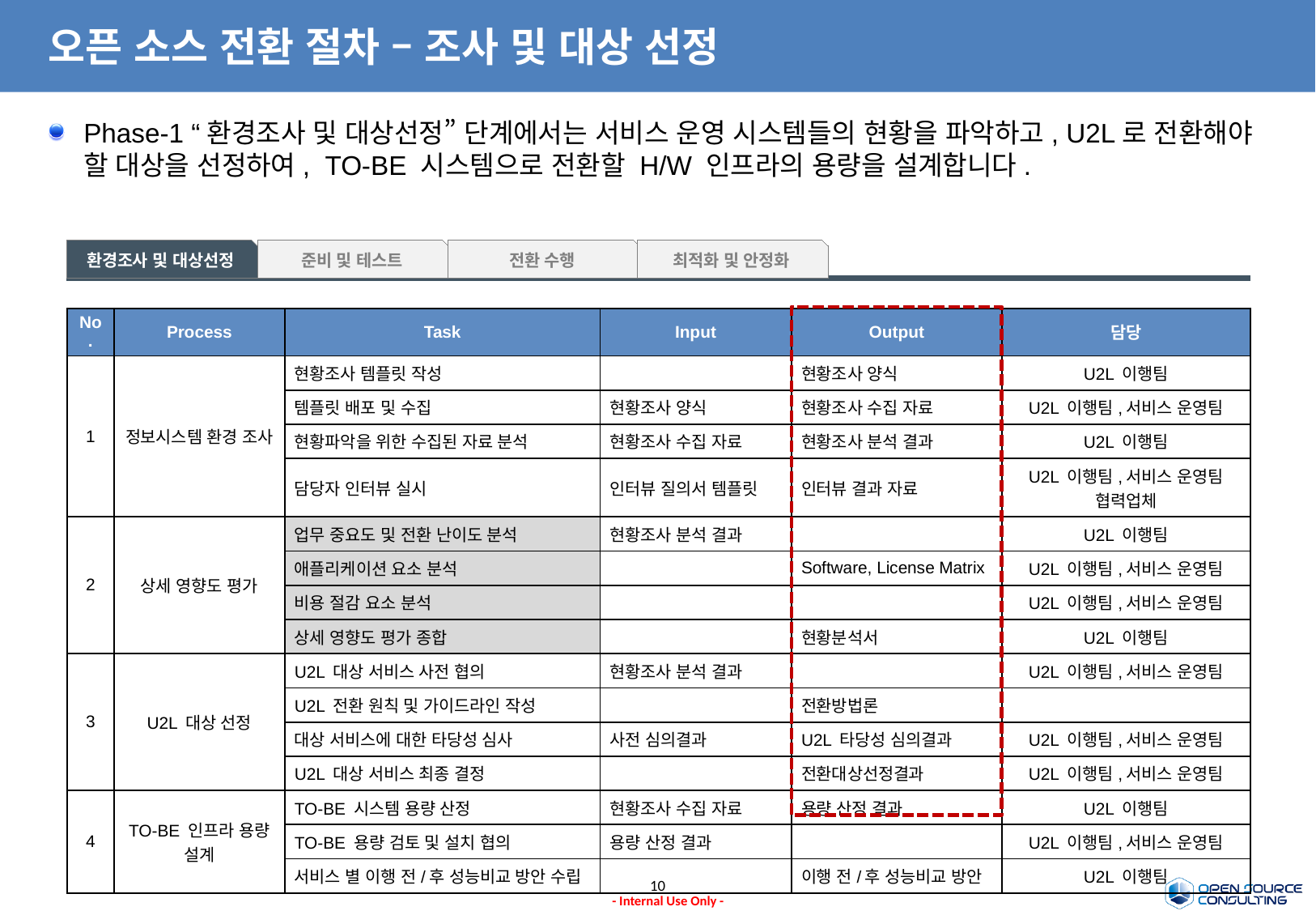

# 오픈 소스 전환 절차 – 조사 및 대상 선정
Phase-1 “환경조사 및 대상선정” 단계에서는 서비스 운영 시스템들의 현황을 파악하고, U2L로 전환해야 할 대상을 선정하여,  TO-BE 시스템으로 전환할 H/W 인프라의 용량을 설계합니다.
환경조사 및 대상선정
준비 및 테스트
전환 수행
최적화 및 안정화

| No. | Process | Task | Input | Output | 담당 |
| --- | --- | --- | --- | --- | --- |
| 1 | 정보시스템 환경 조사 | 현황조사 템플릿 작성 |  | 현황조사 양식 | U2L 이행팀 |
|  |  | 템플릿 배포 및 수집 | 현황조사 양식 | 현황조사 수집 자료 | U2L 이행팀,서비스 운영팀 |
|  |  | 현황파악을 위한 수집된 자료 분석 | 현황조사 수집 자료 | 현황조사 분석 결과 | U2L 이행팀 |
|  |  | 담당자 인터뷰 실시 | 인터뷰 질의서 템플릿 | 인터뷰 결과 자료 | U2L 이행팀,서비스 운영팀 협력업체 |
| 2 | 상세 영향도 평가 | 업무 중요도 및 전환 난이도 분석 | 현황조사 분석 결과 |  | U2L 이행팀 |
|  |  | 애플리케이션 요소 분석 |  | Software, License Matrix | U2L 이행팀,서비스 운영팀 |
|  |  | 비용 절감 요소 분석 |  |  | U2L 이행팀,서비스 운영팀 |
|  |  | 상세 영향도 평가 종합 |  | 현황분석서 | U2L 이행팀 |
| 3 | U2L 대상 선정 | U2L 대상 서비스 사전 협의 | 현황조사 분석 결과 |  | U2L 이행팀,서비스 운영팀 |
|  |  | U2L 전환 원칙 및 가이드라인 작성 |  | 전환방법론 |  |
|  |  | 대상 서비스에 대한 타당성 심사 | 사전 심의결과 | U2L 타당성 심의결과 | U2L 이행팀,서비스 운영팀 |
|  |  | U2L 대상 서비스 최종 결정 |  | 전환대상선정결과 | U2L 이행팀,서비스 운영팀 |
| 4 | TO-BE 인프라 용량 설계 | TO-BE 시스템 용량 산정 | 현황조사 수집 자료 | 용량 산정 결과 | U2L 이행팀 |
|  |  | TO-BE 용량 검토 및 설치 협의 | 용량 산정 결과 |  | U2L 이행팀,서비스 운영팀 |
|  |  | 서비스 별 이행 전/후 성능비교 방안 수립 |  | 이행 전/후 성능비교 방안 | U2L 이행팀 |